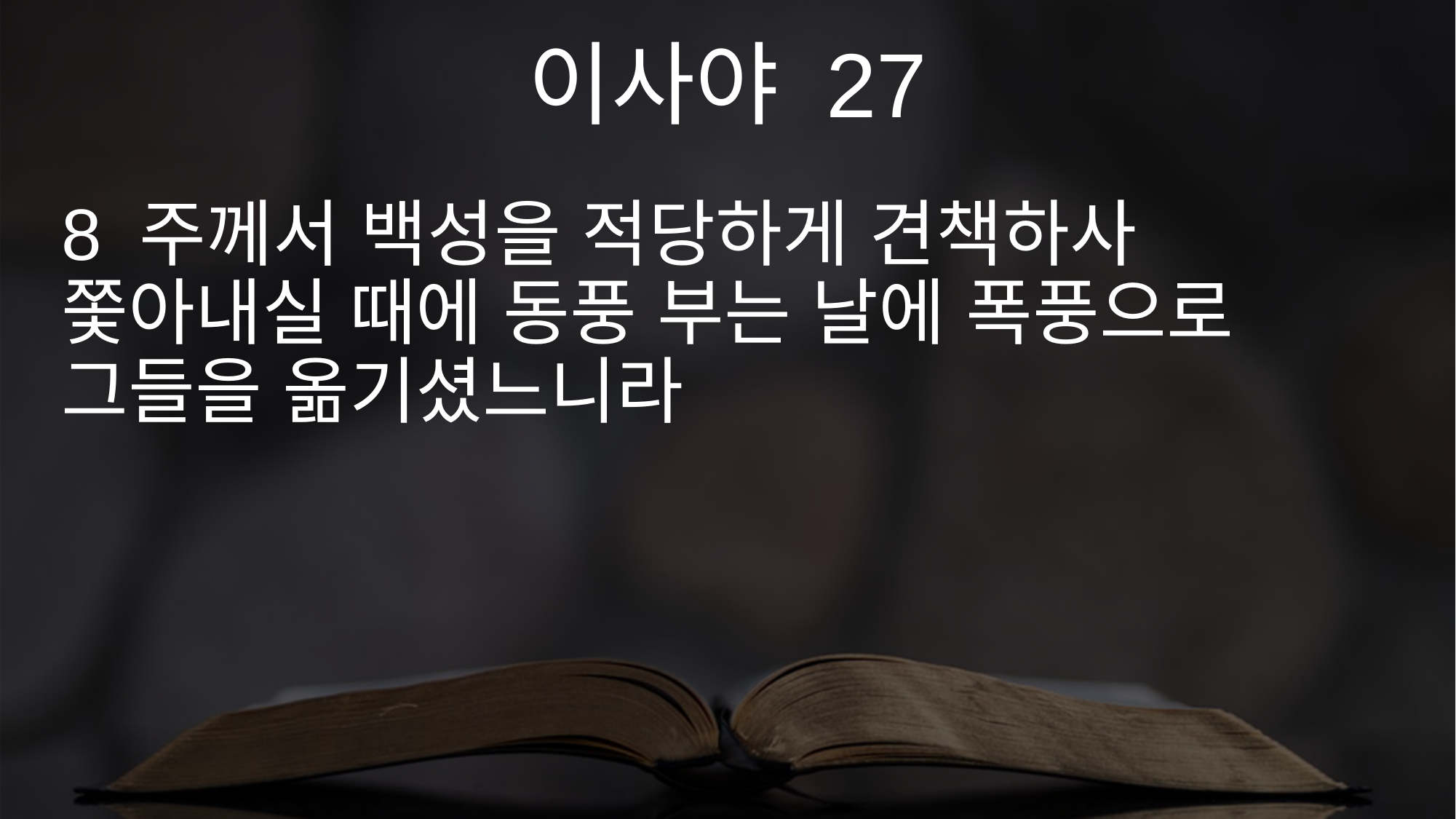

이사야 27
8 주께서 백성을 적당하게 견책하사 쫓아내실 때에 동풍 부는 날에 폭풍으로 그들을 옮기셨느니라